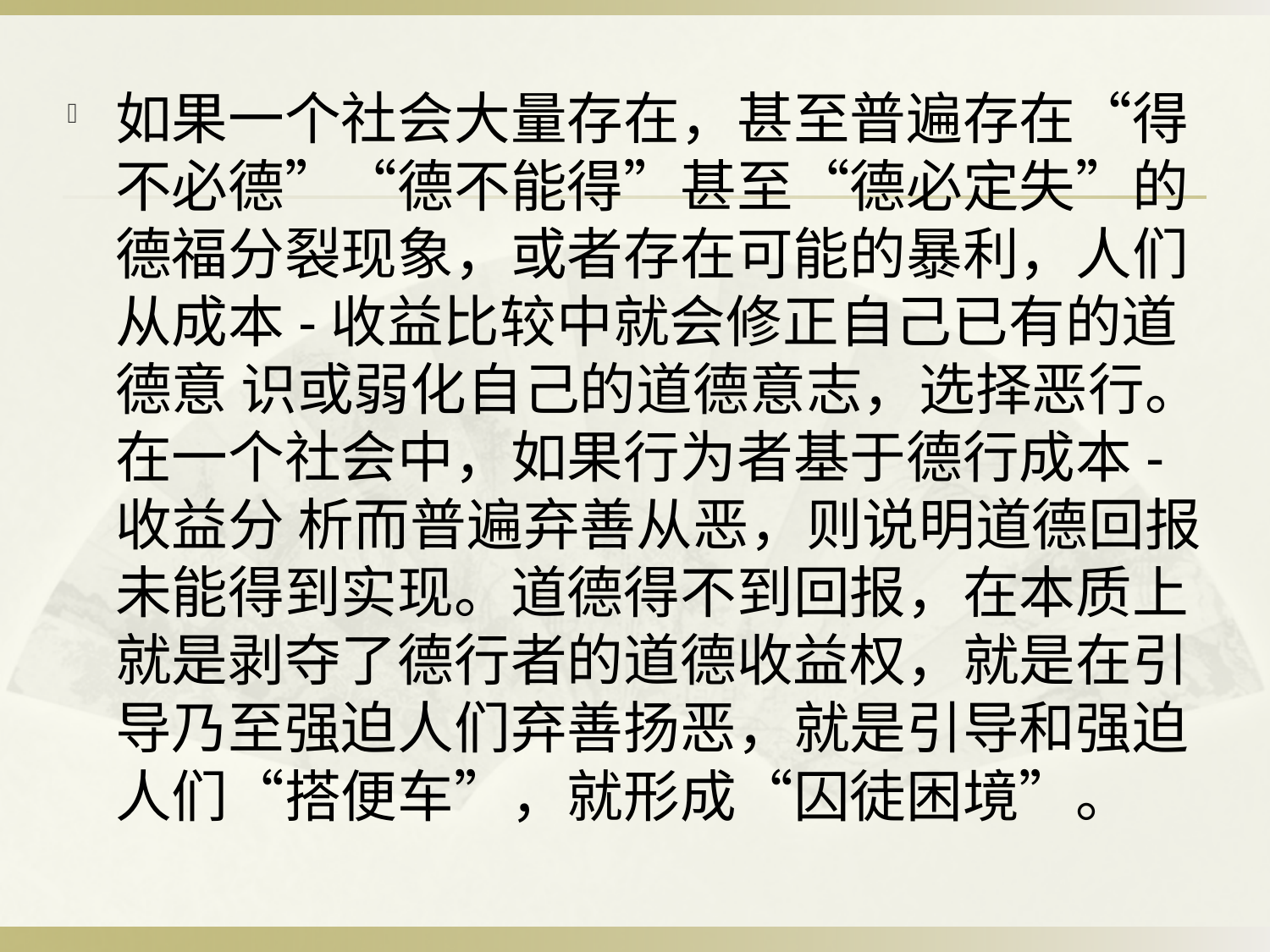

如果一个社会大量存在，甚至普遍存在“得不必德”“德不能得”甚至“德必定失”的德福分裂现象，或者存在可能的暴利，人们从成本-收益比较中就会修正自己已有的道德意 识或弱化自己的道德意志，选择恶行。在一个社会中，如果行为者基于德行成本-收益分 析而普遍弃善从恶，则说明道德回报未能得到实现。道德得不到回报，在本质上就是剥夺了德行者的道德收益权，就是在引导乃至强迫人们弃善扬恶，就是引导和强迫人们“搭便车”，就形成“囚徒困境”。